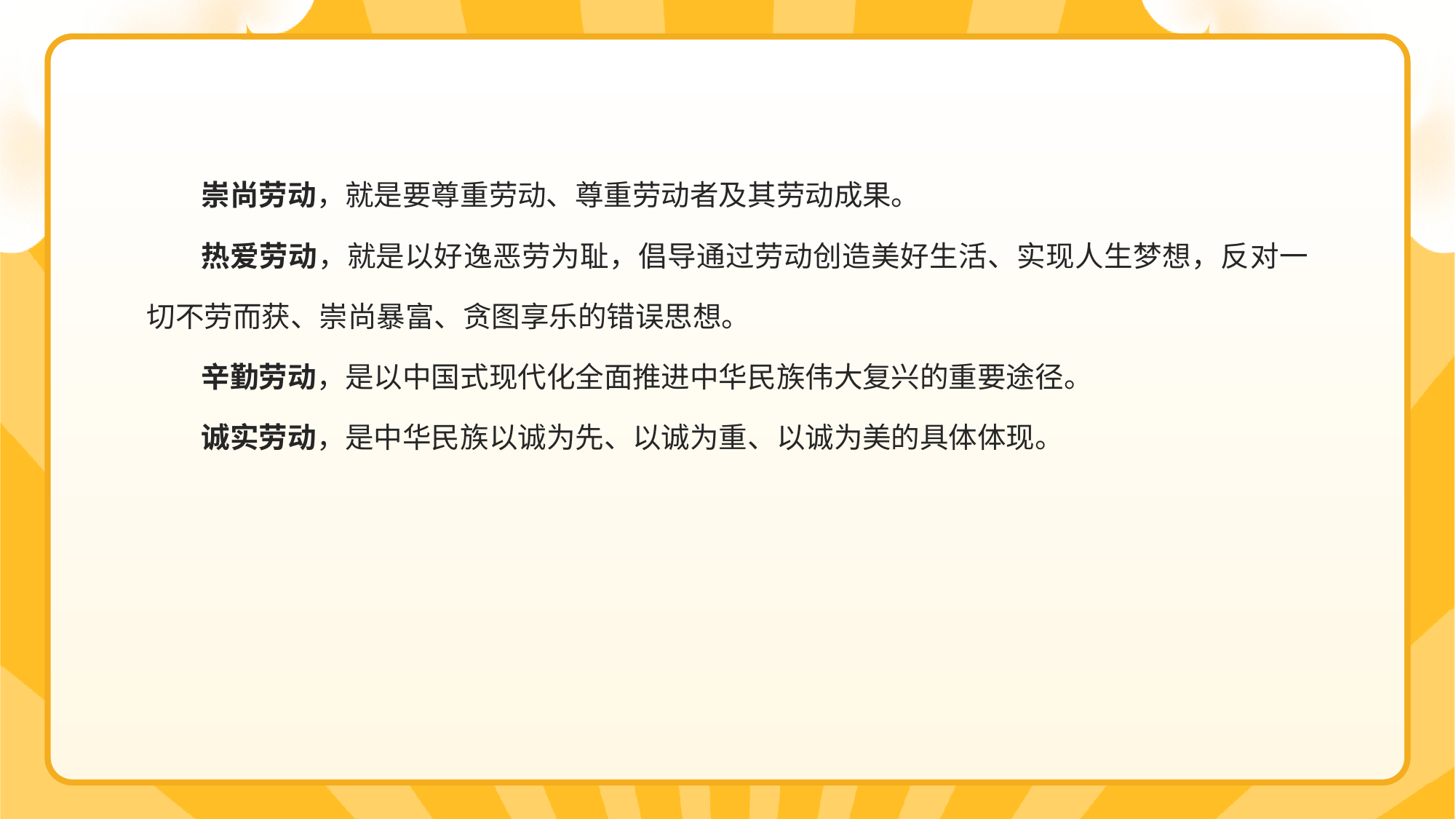

崇尚劳动，就是要尊重劳动、尊重劳动者及其劳动成果。
热爱劳动，就是以好逸恶劳为耻，倡导通过劳动创造美好生活、实现人生梦想，反对一切不劳而获、崇尚暴富、贪图享乐的错误思想。
辛勤劳动，是以中国式现代化全面推进中华民族伟大复兴的重要途径。
诚实劳动，是中华民族以诚为先、以诚为重、以诚为美的具体体现。